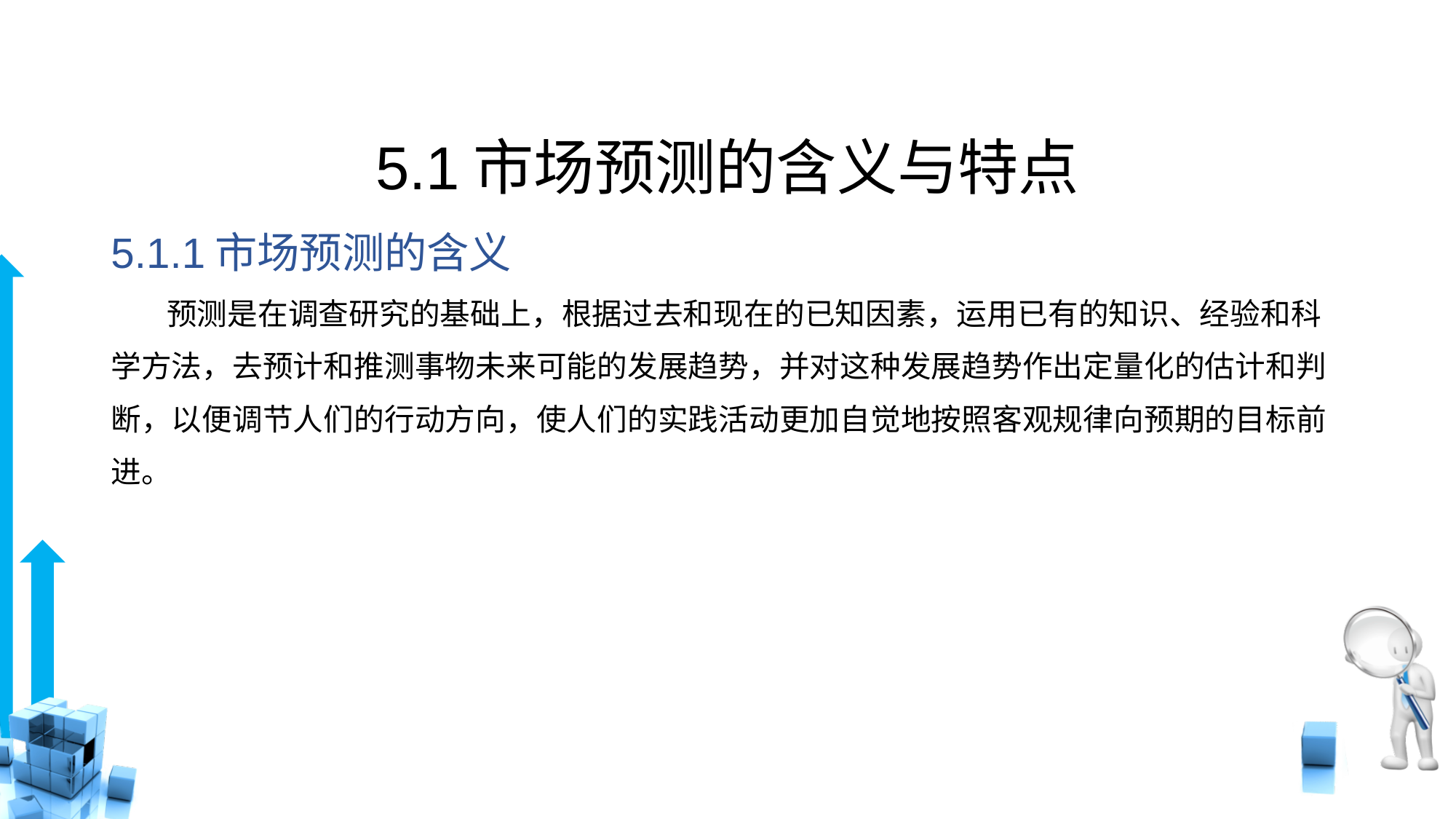

# 5.1市场预测的含义与特点
5.1.1市场预测的含义
       预测是在调查研究的基础上，根据过去和现在的已知因素，运用已有的知识、经验和科学方法，去预计和推测事物未来可能的发展趋势，并对这种发展趋势作出定量化的估计和判断，以便调节人们的行动方向，使人们的实践活动更加自觉地按照客观规律向预期的目标前进。